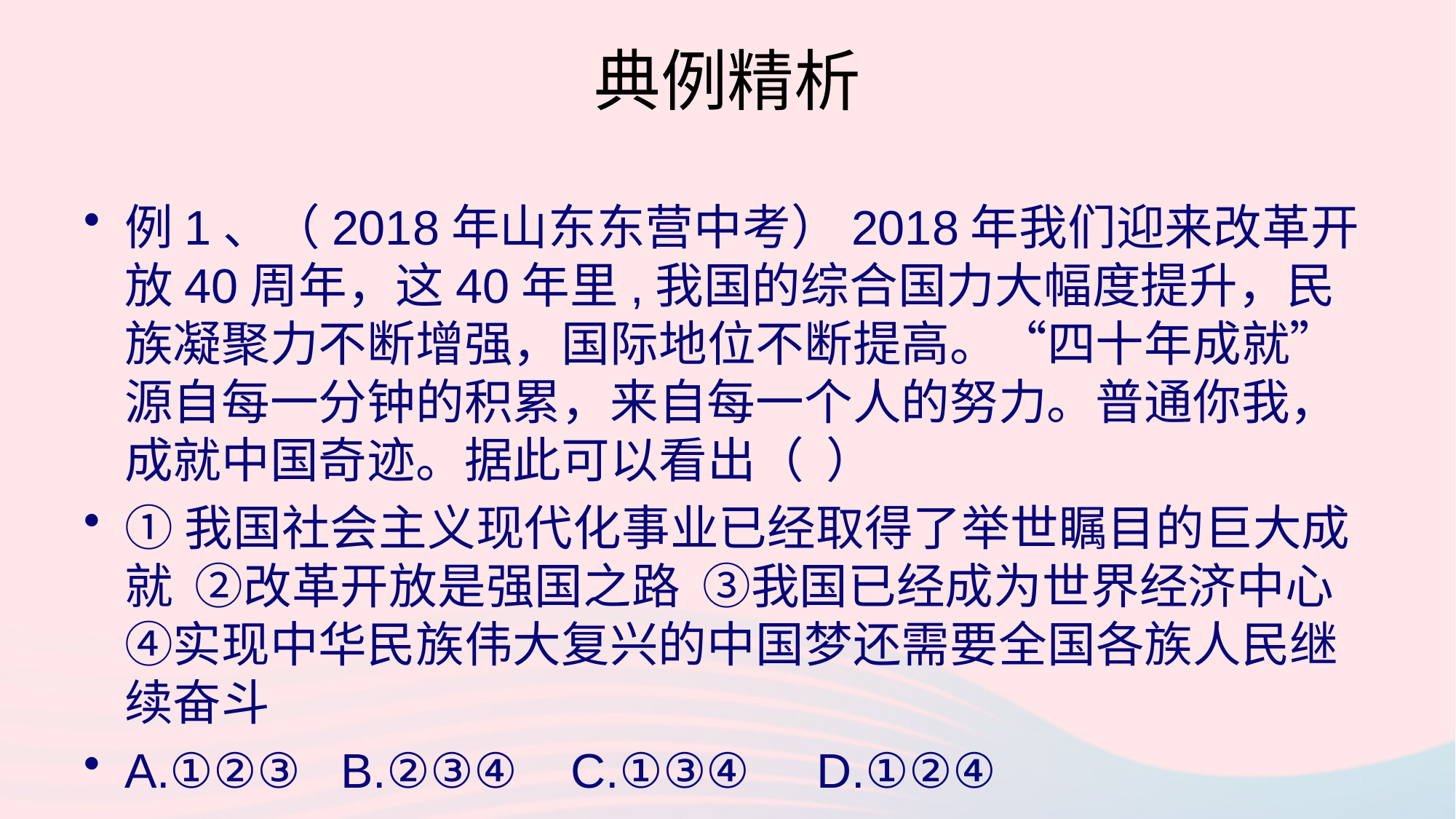

# 典例精析
例1、（2018年山东东营中考）2018年我们迎来改革开放40周年，这40年里,我国的综合国力大幅度提升，民族凝聚力不断增强，国际地位不断提高。“四十年成就”源自每一分钟的积累，来自每一个人的努力。普通你我，成就中国奇迹。据此可以看出（  ）
①我国社会主义现代化事业已经取得了举世瞩目的巨大成就  ②改革开放是强国之路  ③我国已经成为世界经济中心  ④实现中华民族伟大复兴的中国梦还需要全国各族人民继续奋斗
A.①②③   B.②③④    C.①③④     D.①②④